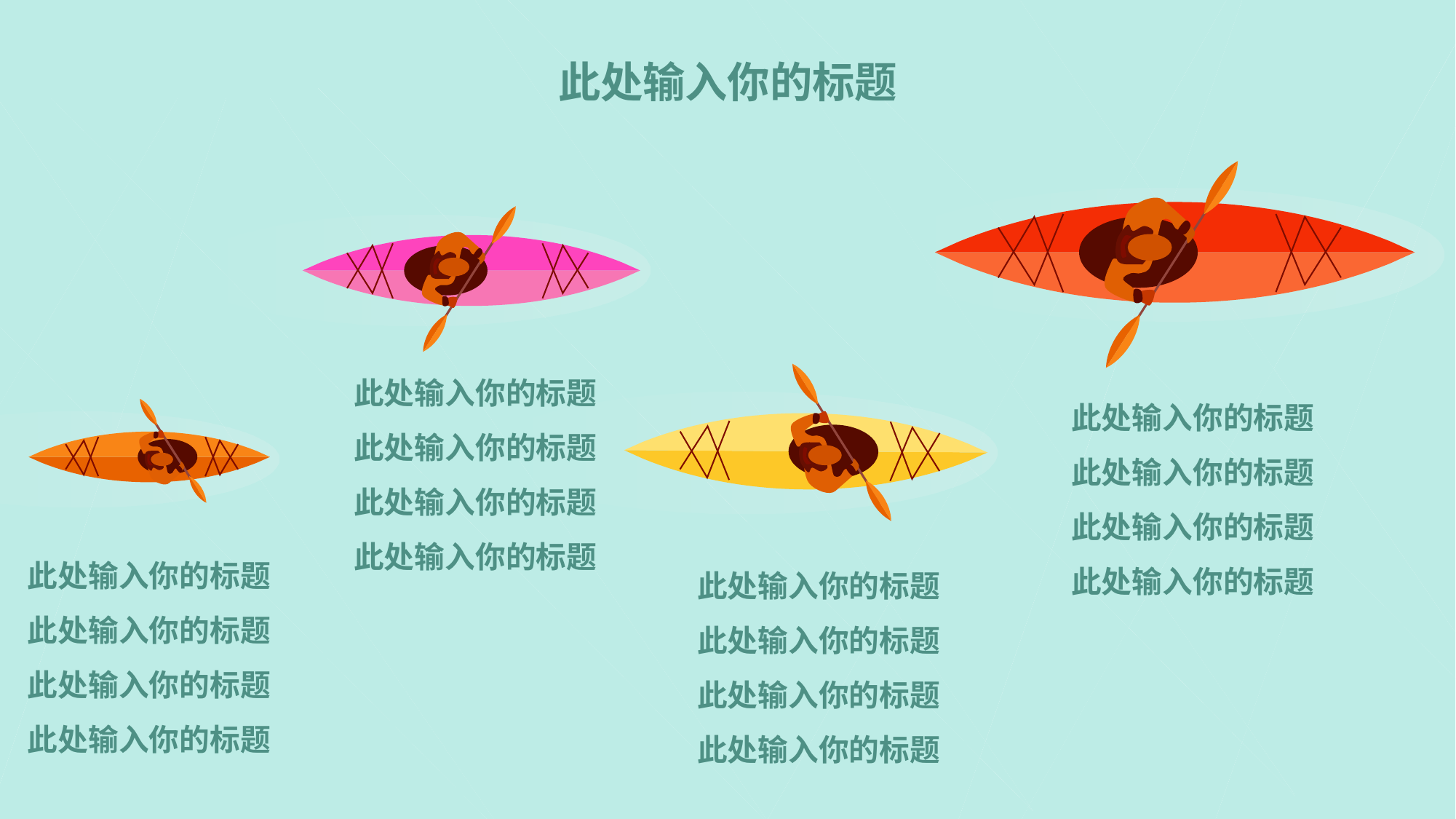

此处输入你的标题

此处输入你的标题
此处输入你的标题
此处输入你的标题
此处输入你的标题
此处输入你的标题
此处输入你的标题
此处输入你的标题
此处输入你的标题
此处输入你的标题
此处输入你的标题
此处输入你的标题
此处输入你的标题
此处输入你的标题
此处输入你的标题
此处输入你的标题
此处输入你的标题